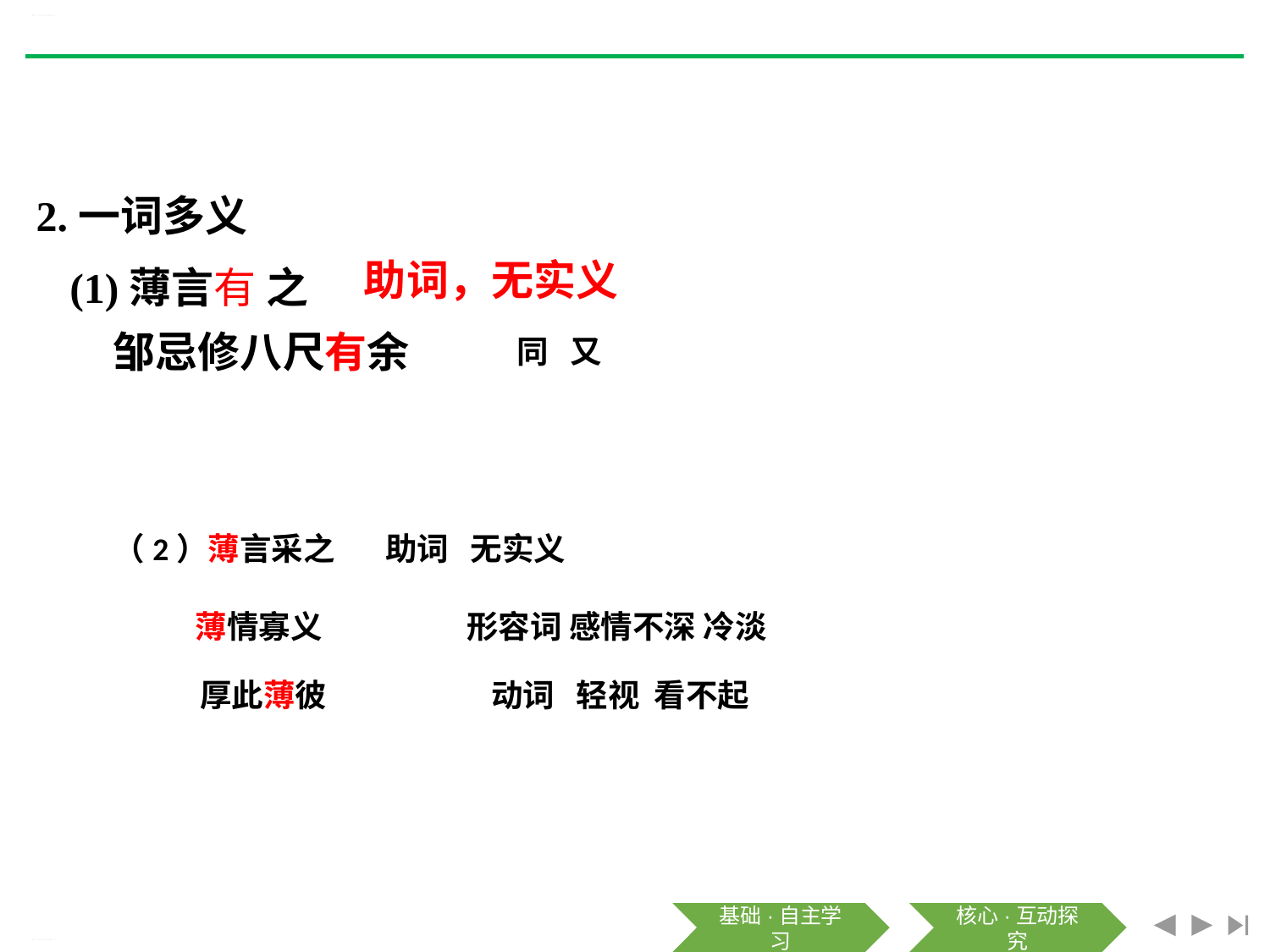

《芣苢》《文氏外孙入村收麦》PPT
2.一词多义
(1)薄言有 之
助词，无实义
邹忌修八尺有余
同   又
（2）薄言采之       助词   无实义
薄情寡义
形容词 感情不深 冷淡
厚此薄彼
动词   轻视  看不起
《芣苢》《文氏外孙入村收麦》PPT